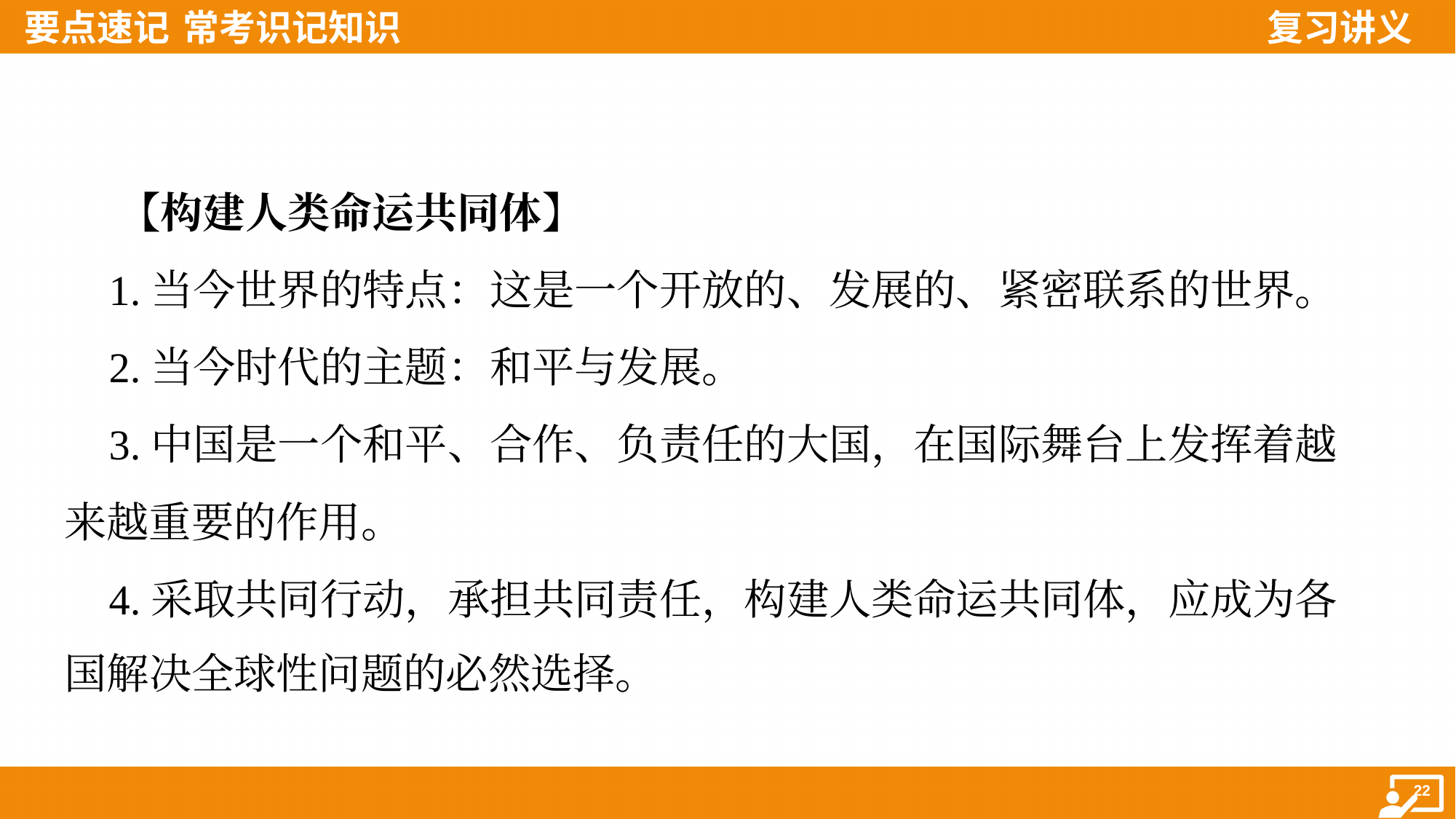

【构建人类命运共同体】
    1.当今世界的特点：这是一个开放的、发展的、紧密联系的世界。
    2.当今时代的主题：和平与发展。
    3.中国是一个和平、合作、负责任的大国，在国际舞台上发挥着越
来越重要的作用。
    4.采取共同行动，承担共同责任，构建人类命运共同体，应成为各
国解决全球性问题的必然选择。